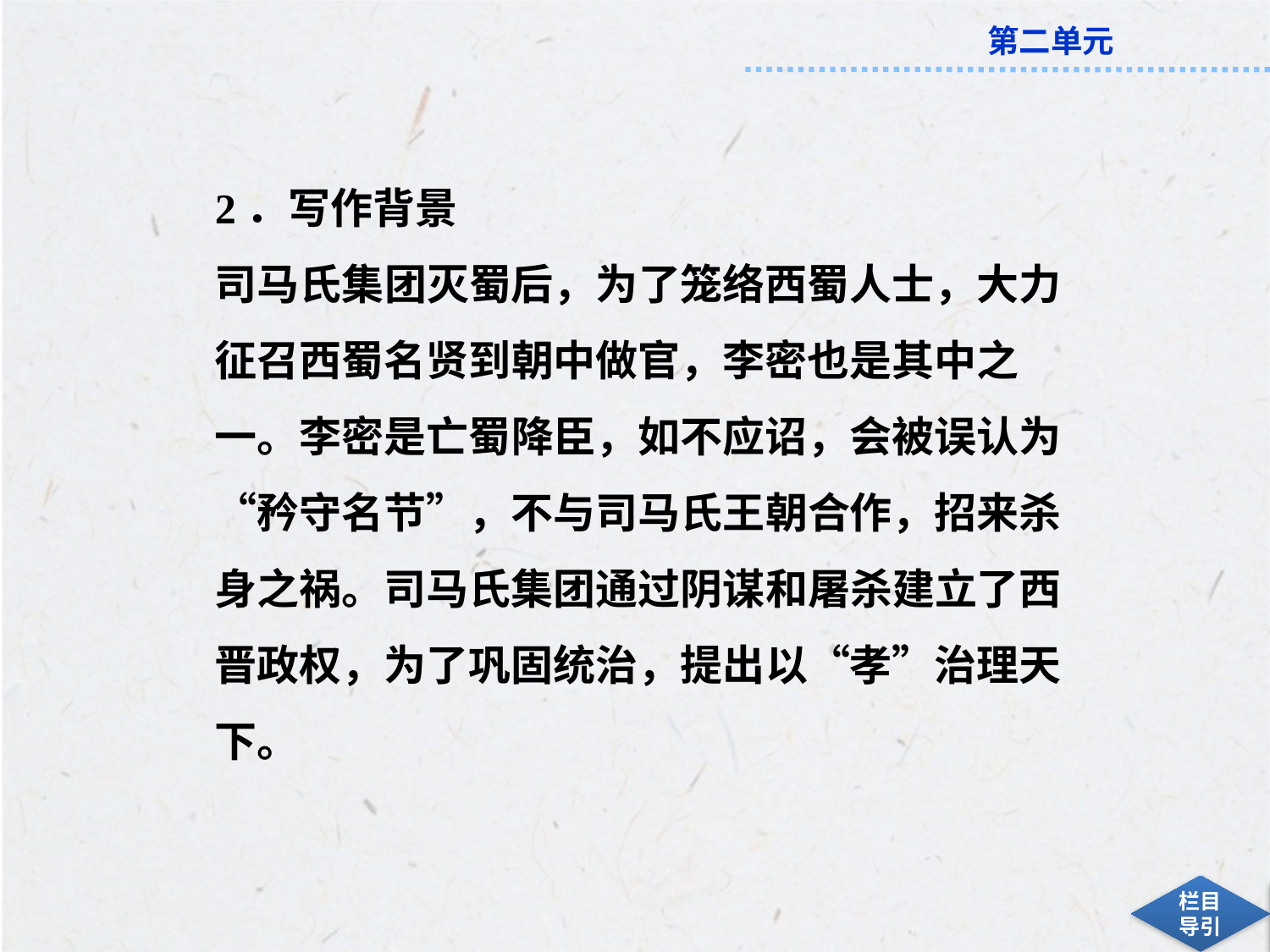

2．写作背景
司马氏集团灭蜀后，为了笼络西蜀人士，大力征召西蜀名贤到朝中做官，李密也是其中之一。李密是亡蜀降臣，如不应诏，会被误认为“矜守名节”，不与司马氏王朝合作，招来杀身之祸。司马氏集团通过阴谋和屠杀建立了西晋政权，为了巩固统治，提出以“孝”治理天下。